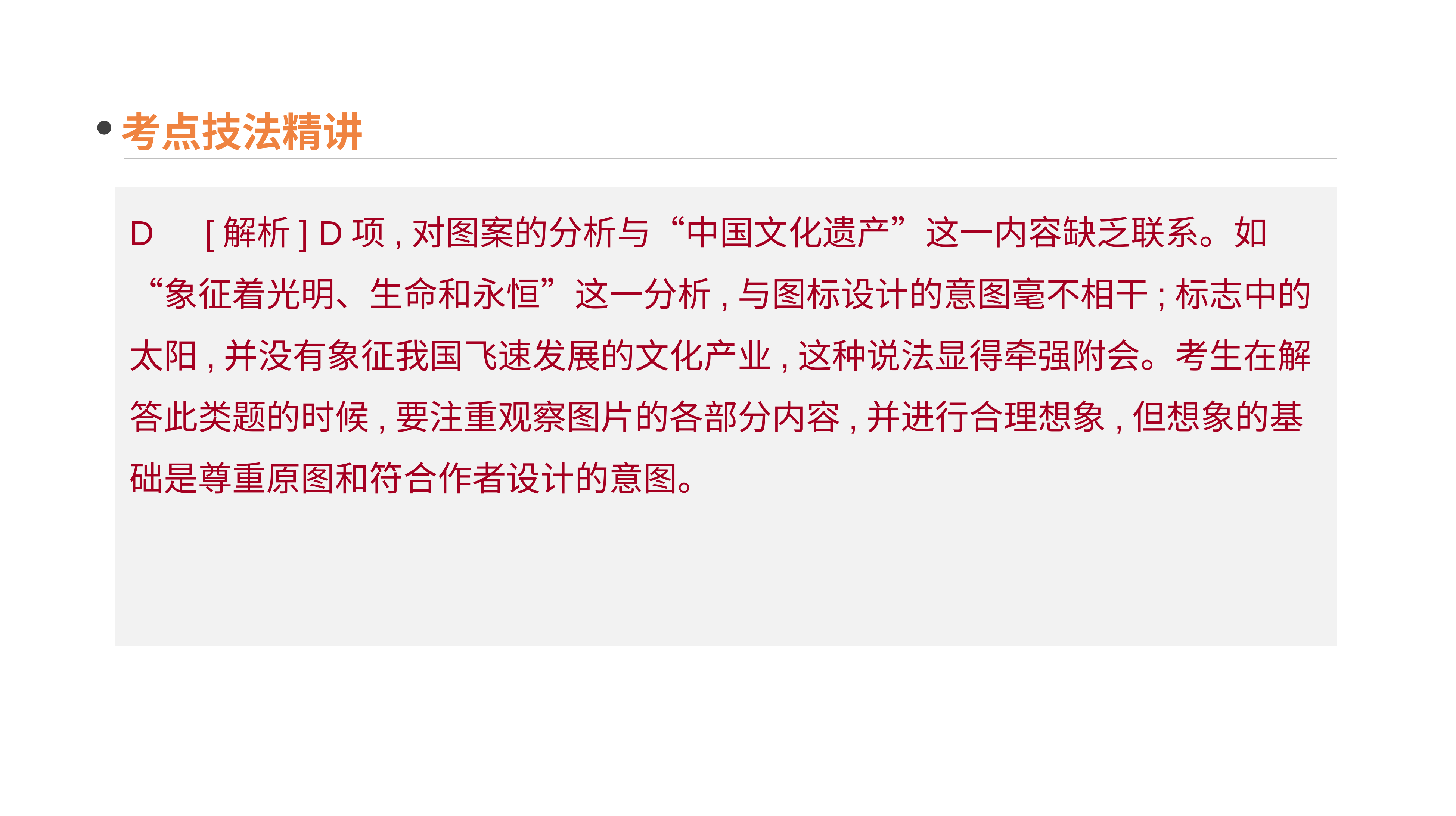

考点技法精讲

D　[解析] D项,对图案的分析与“中国文化遗产”这一内容缺乏联系。如“象征着光明、生命和永恒”这一分析,与图标设计的意图毫不相干;标志中的太阳,并没有象征我国飞速发展的文化产业,这种说法显得牵强附会。考生在解答此类题的时候,要注重观察图片的各部分内容,并进行合理想象,但想象的基础是尊重原图和符合作者设计的意图。